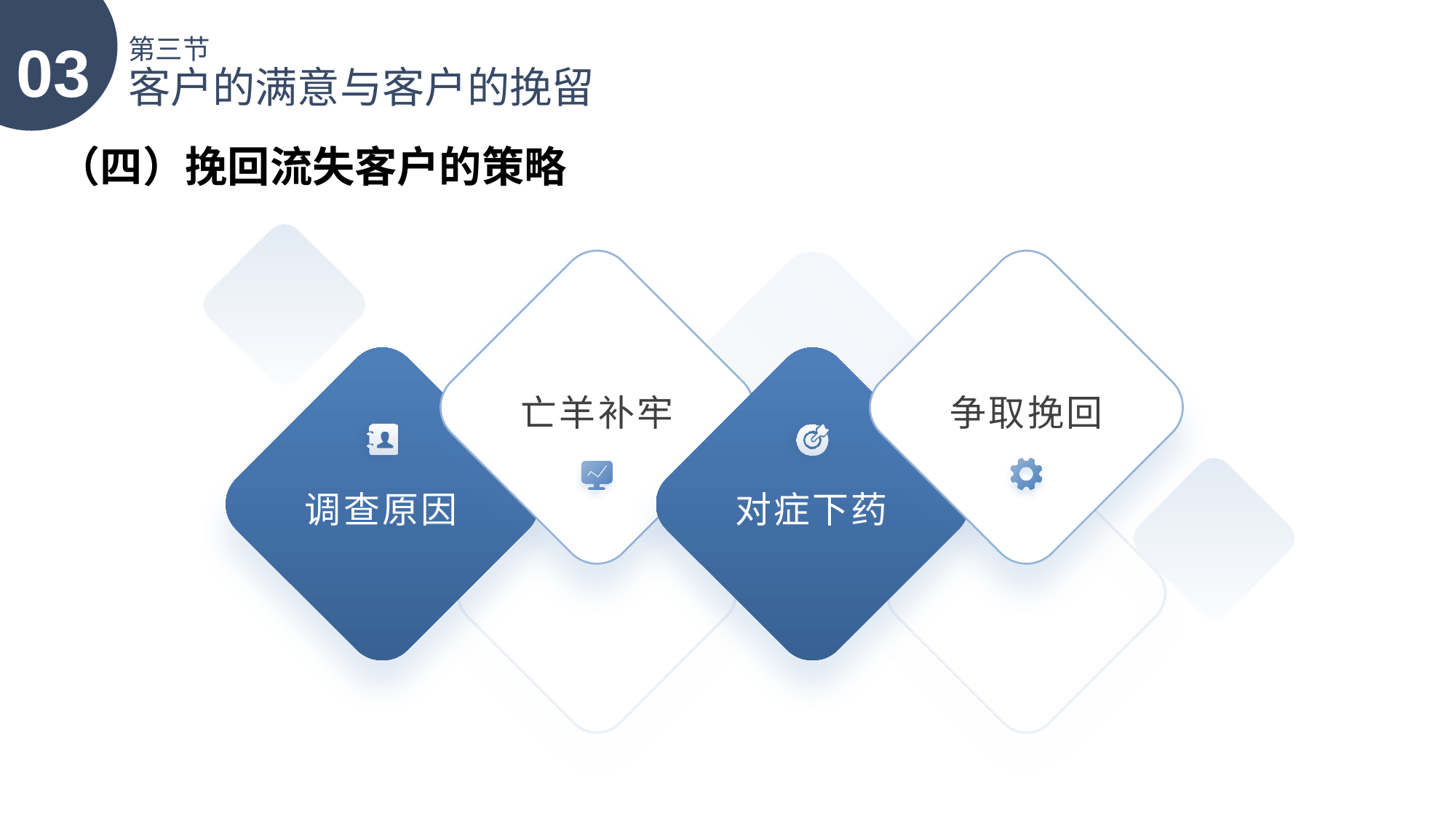

03
第三节
客户的满意与客户的挽留
（四）挽回流失客户的策略

亡羊补牢
争取挽回

调查原因
对症下药